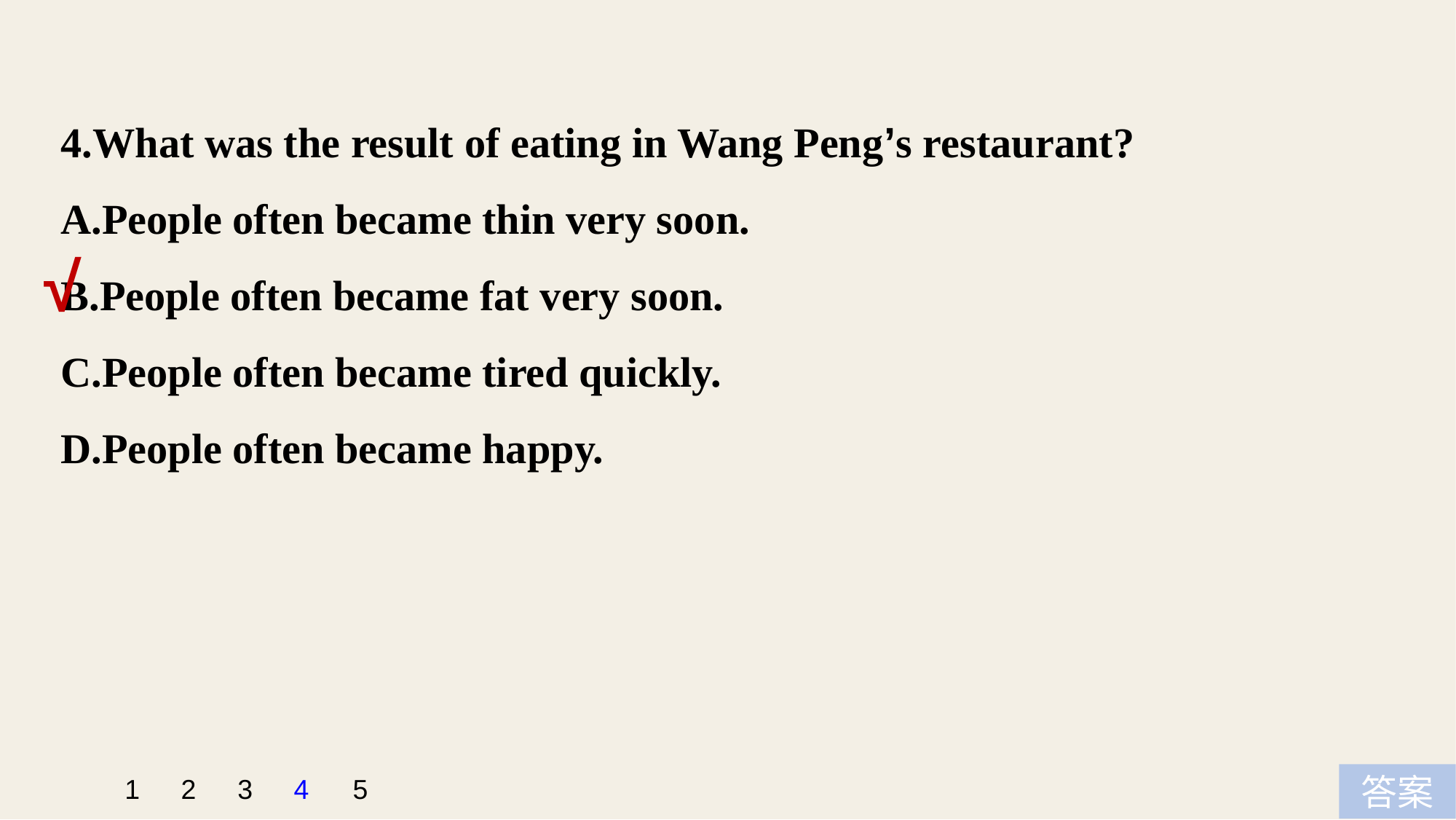

4.What was the result of eating in Wang Peng’s restaurant?
A.People often became thin very soon.
B.People often became fat very soon.
C.People often became tired quickly.
D.People often became happy.
√
5
1
2
3
4
答案